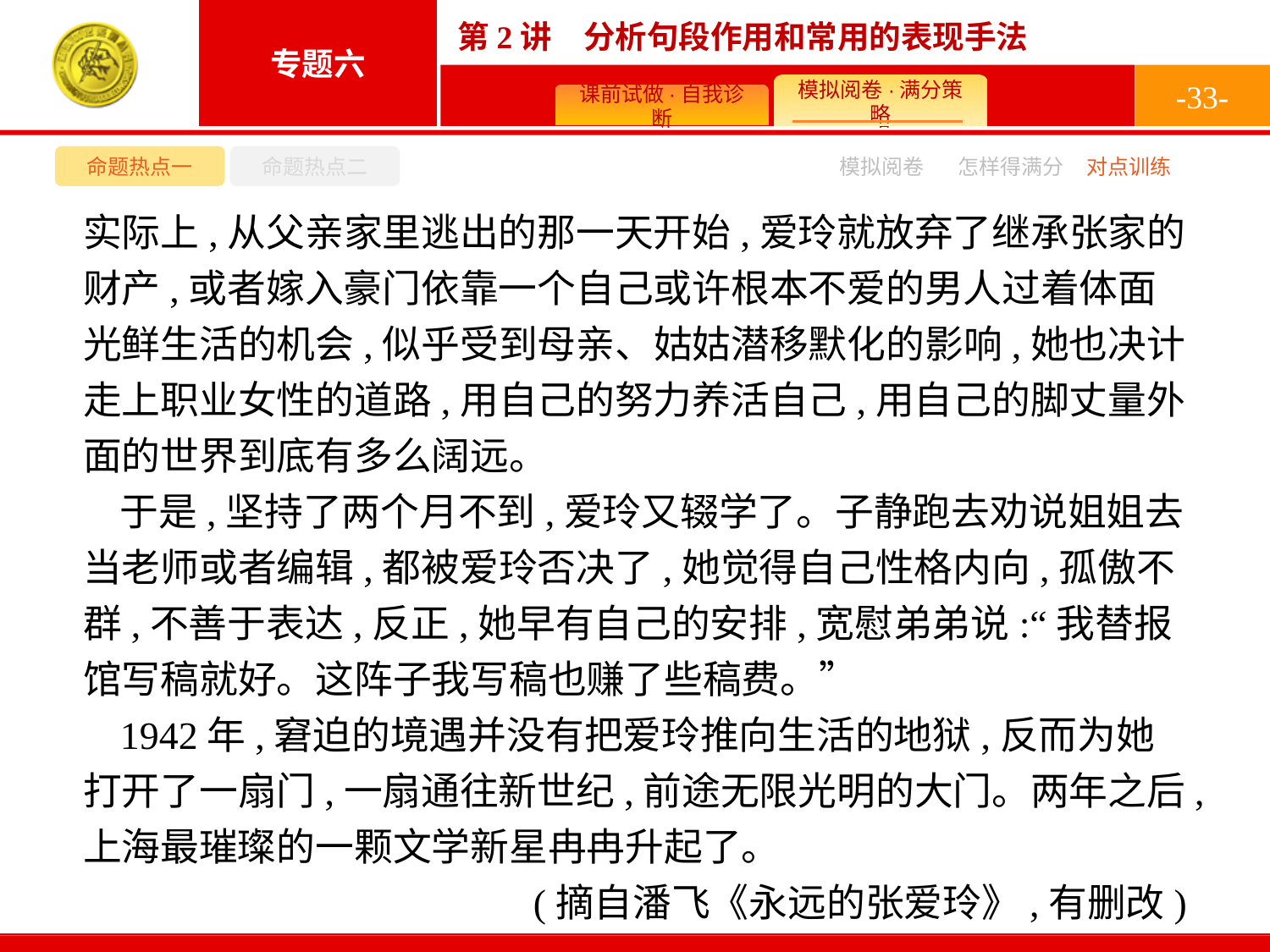

-33-
命题热点一
命题热点二
模拟阅卷
怎样得满分
对点训练
实际上,从父亲家里逃出的那一天开始,爱玲就放弃了继承张家的财产,或者嫁入豪门依靠一个自己或许根本不爱的男人过着体面光鲜生活的机会,似乎受到母亲、姑姑潜移默化的影响,她也决计走上职业女性的道路,用自己的努力养活自己,用自己的脚丈量外面的世界到底有多么阔远。
于是,坚持了两个月不到,爱玲又辍学了。子静跑去劝说姐姐去当老师或者编辑,都被爱玲否决了,她觉得自己性格内向,孤傲不群,不善于表达,反正,她早有自己的安排,宽慰弟弟说:“我替报馆写稿就好。这阵子我写稿也赚了些稿费。”
1942年,窘迫的境遇并没有把爱玲推向生活的地狱,反而为她打开了一扇门,一扇通往新世纪,前途无限光明的大门。两年之后,上海最璀璨的一颗文学新星冉冉升起了。
(摘自潘飞《永远的张爱玲》,有删改)